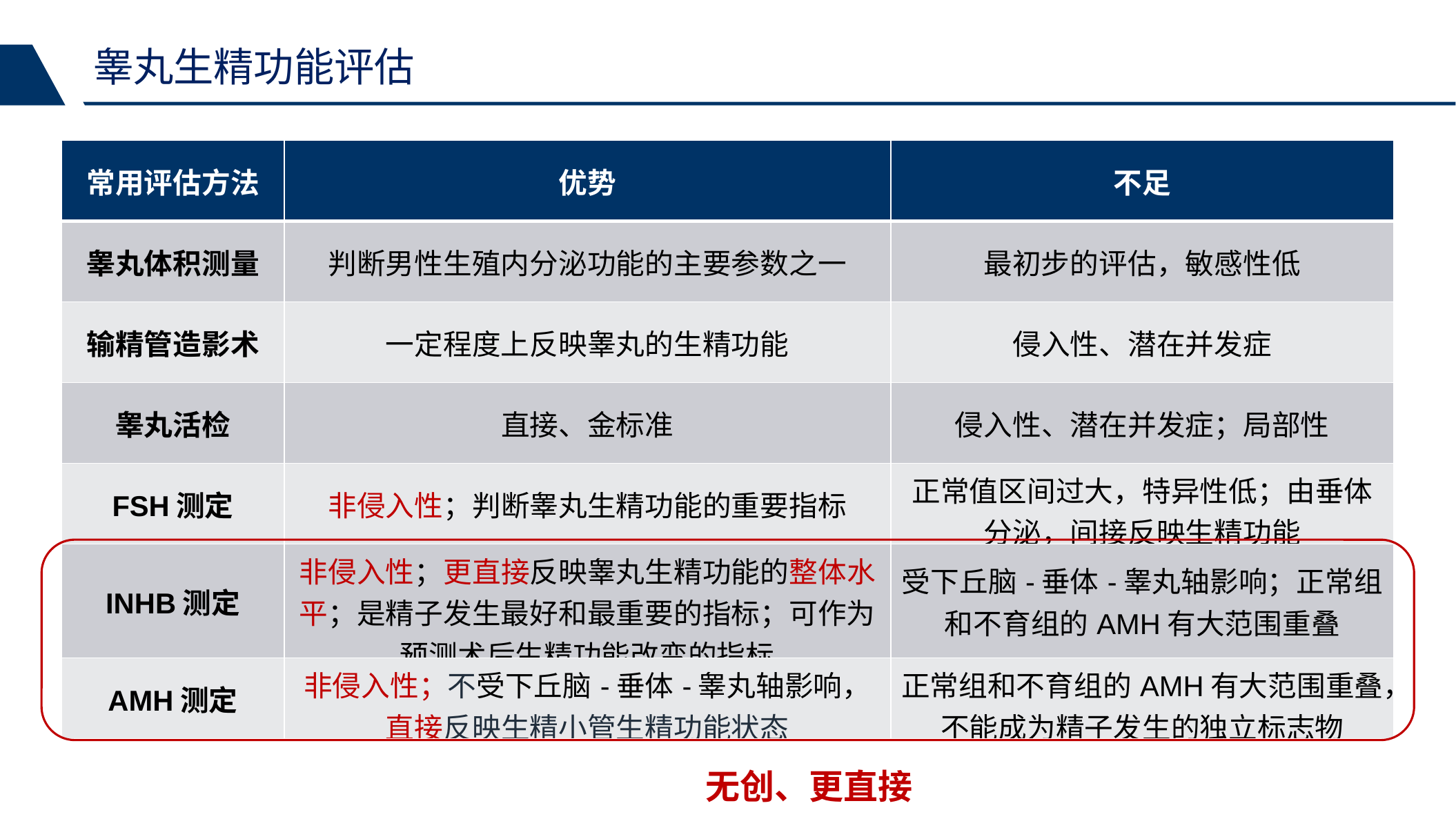

睾丸生精功能评估

| 常用评估方法 | 优势 | 不足 |
| --- | --- | --- |
| 睾丸体积测量 | 判断男性生殖内分泌功能的主要参数之一 | 最初步的评估，敏感性低 |
| 输精管造影术 | 一定程度上反映睾丸的生精功能 | 侵入性、潜在并发症 |
| 睾丸活检 | 直接、金标准 | 侵入性、潜在并发症；局部性 |
| FSH测定 | 非侵入性；判断睾丸生精功能的重要指标 | 正常值区间过大，特异性低；由垂体分泌，间接反映生精功能 |
| INHB测定 | 非侵入性；更直接反映睾丸生精功能的整体水平；是精子发生最好和最重要的指标；可作为预测术后生精功能改变的指标 | 受下丘脑-垂体-睾丸轴影响；正常组和不育组的AMH有大范围重叠 |
| AMH测定 | 非侵入性；不受下丘脑-垂体-睾丸轴影响，直接反映生精小管生精功能状态 | 正常组和不育组的AMH有大范围重叠，不能成为精子发生的独立标志物 |

无创、更直接